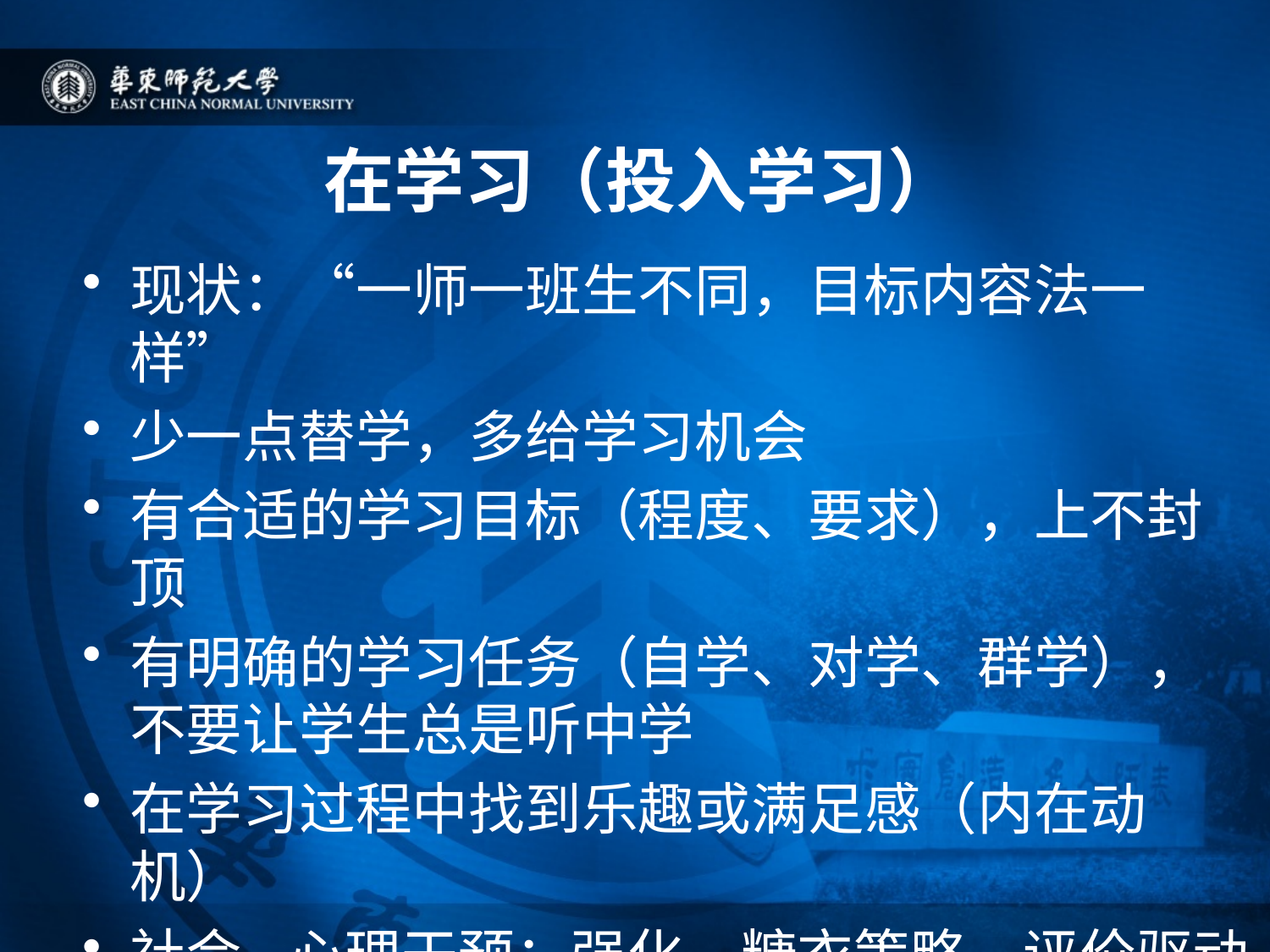

# 在学习（投入学习）
现状：“一师一班生不同，目标内容法一样”
少一点替学，多给学习机会
有合适的学习目标（程度、要求），上不封顶
有明确的学习任务（自学、对学、群学），不要让学生总是听中学
在学习过程中找到乐趣或满足感（内在动机）
社会-心理干预：强化、糖衣策略、评价驱动（外在诱因）